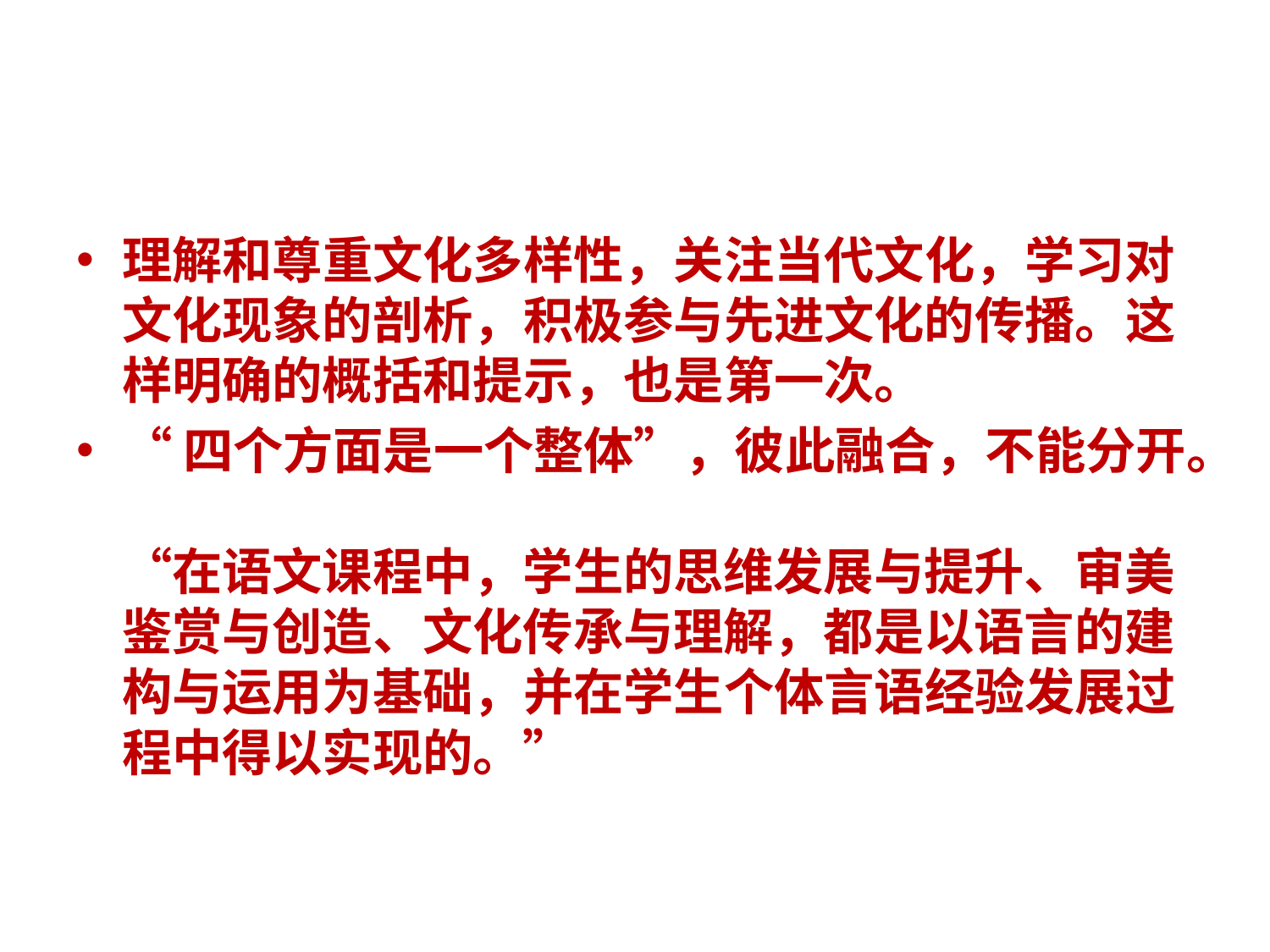

#
理解和尊重文化多样性，关注当代文化，学习对文化现象的剖析，积极参与先进文化的传播。这样明确的概括和提示，也是第一次。
“四个方面是一个整体”，彼此融合，不能分开。
“在语文课程中，学生的思维发展与提升、审美鉴赏与创造、文化传承与理解，都是以语言的建构与运用为基础，并在学生个体言语经验发展过程中得以实现的。”